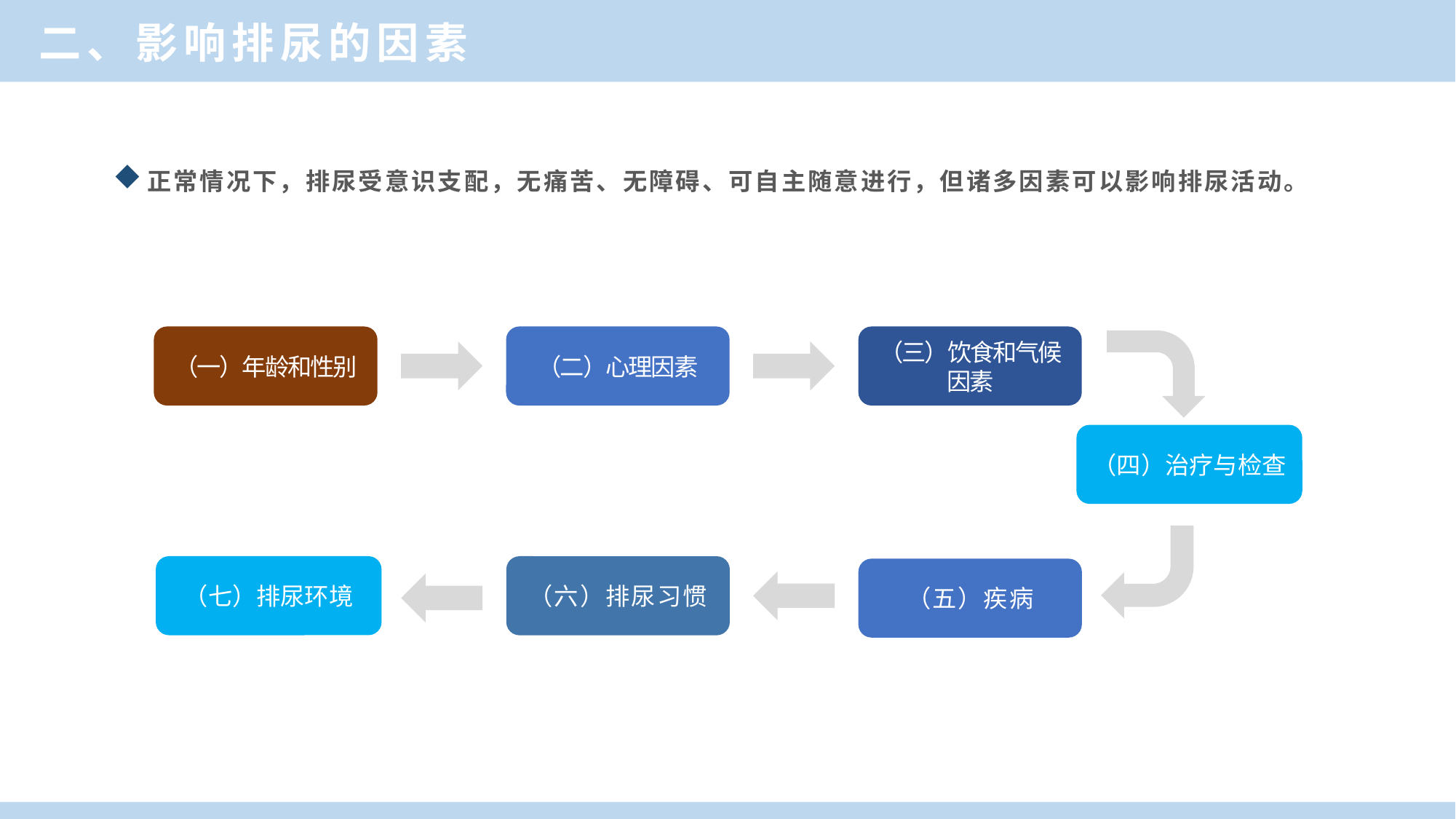

二、影响排尿的因素
正常情况下，排尿受意识支配，无痛苦、无障碍、可自主随意进行，但诸多因素可以影响排尿活动。
（一）年龄和性别

（二）心理因素

（三）饮食和气候因素

（四）治疗与检查

（五）疾病
（七）排尿环境
（六）排尿习惯